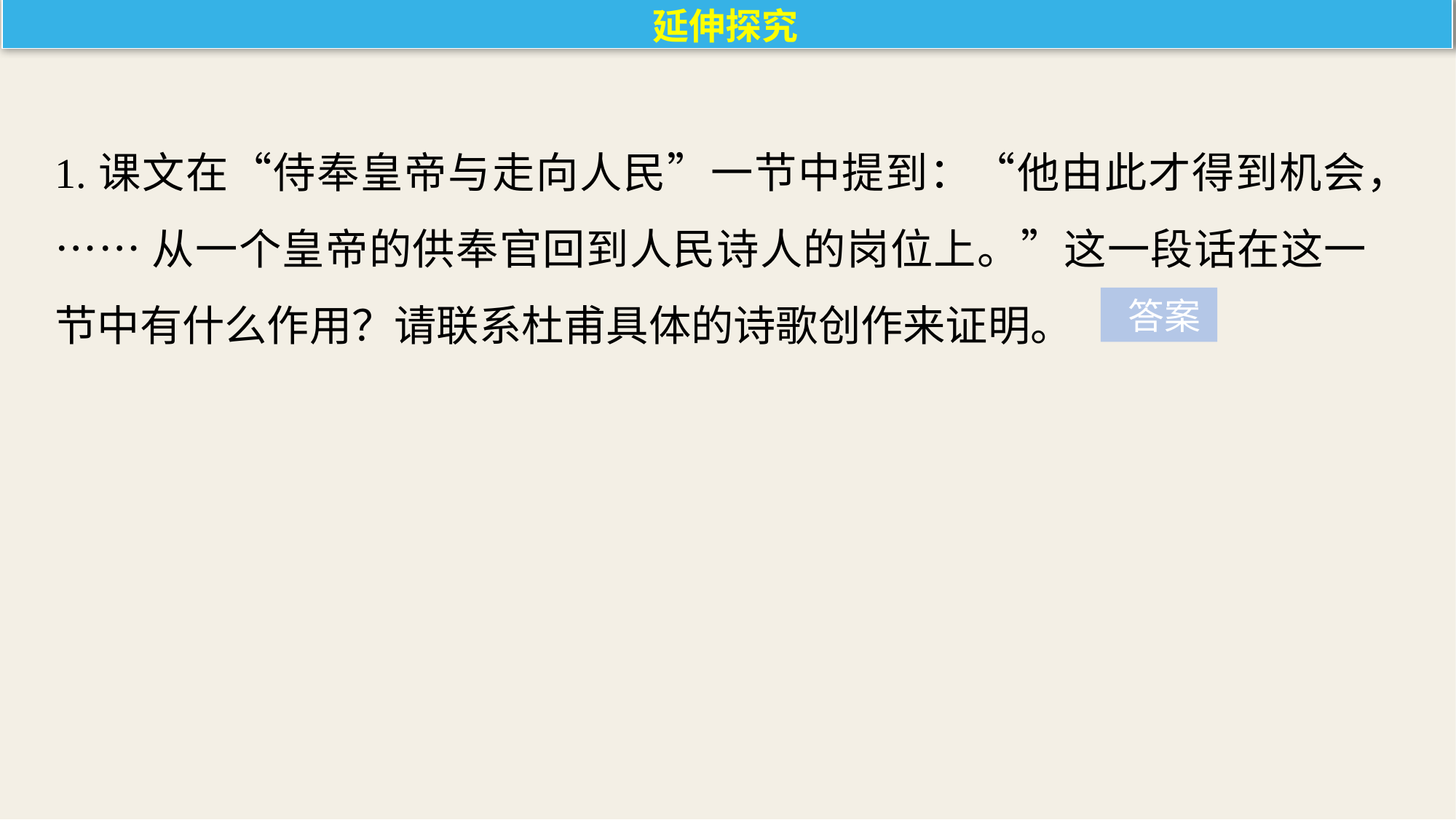

延伸探究
1.课文在“侍奉皇帝与走向人民”一节中提到：“他由此才得到机会，
……从一个皇帝的供奉官回到人民诗人的岗位上。”这一段话在这一节中有什么作用？请联系杜甫具体的诗歌创作来证明。
 答案